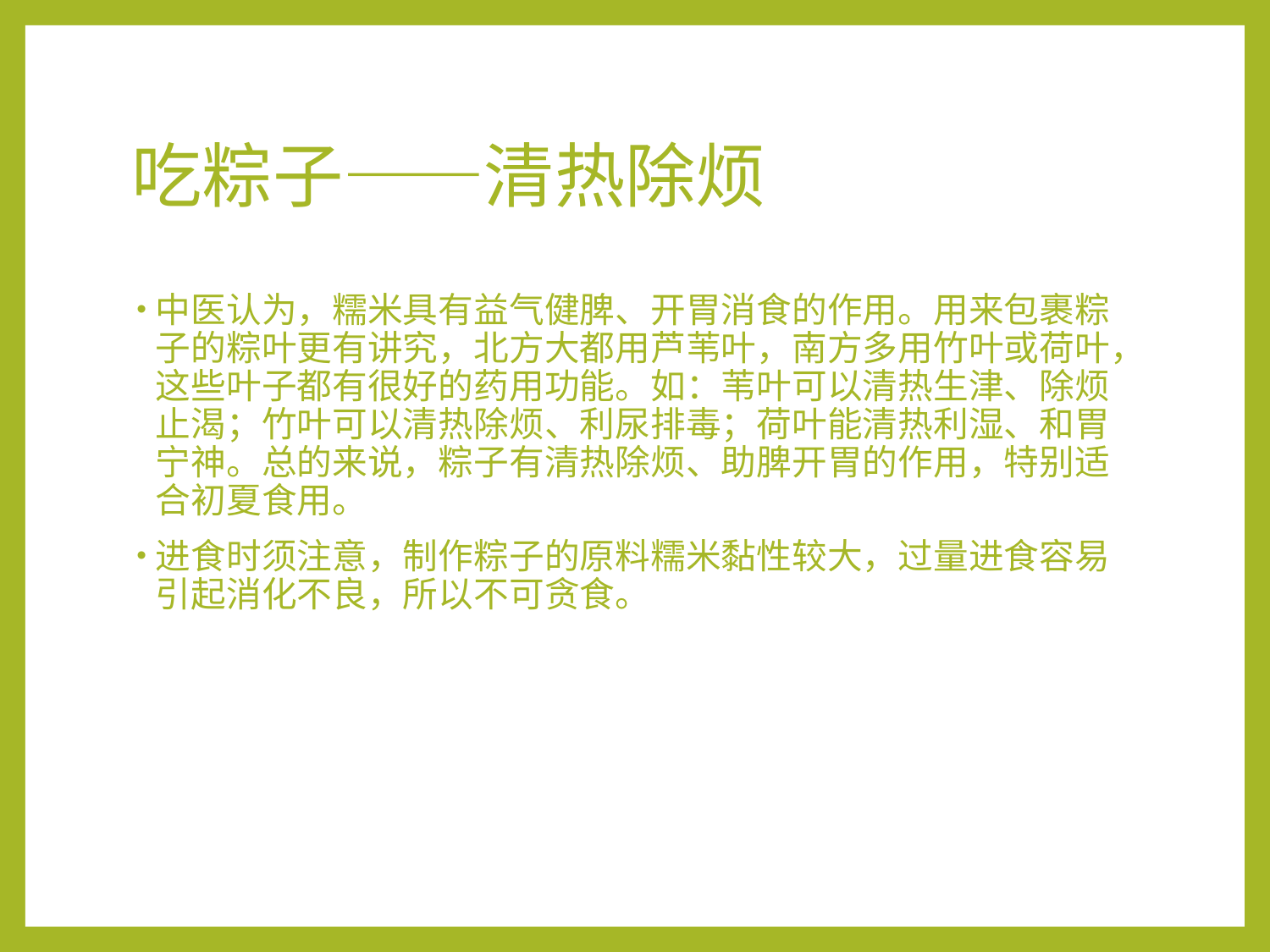

# 吃粽子——清热除烦
中医认为，糯米具有益气健脾、开胃消食的作用。用来包裹粽子的粽叶更有讲究，北方大都用芦苇叶，南方多用竹叶或荷叶，这些叶子都有很好的药用功能。如：苇叶可以清热生津、除烦止渴；竹叶可以清热除烦、利尿排毒；荷叶能清热利湿、和胃宁神。总的来说，粽子有清热除烦、助脾开胃的作用，特别适合初夏食用。
进食时须注意，制作粽子的原料糯米黏性较大，过量进食容易引起消化不良，所以不可贪食。